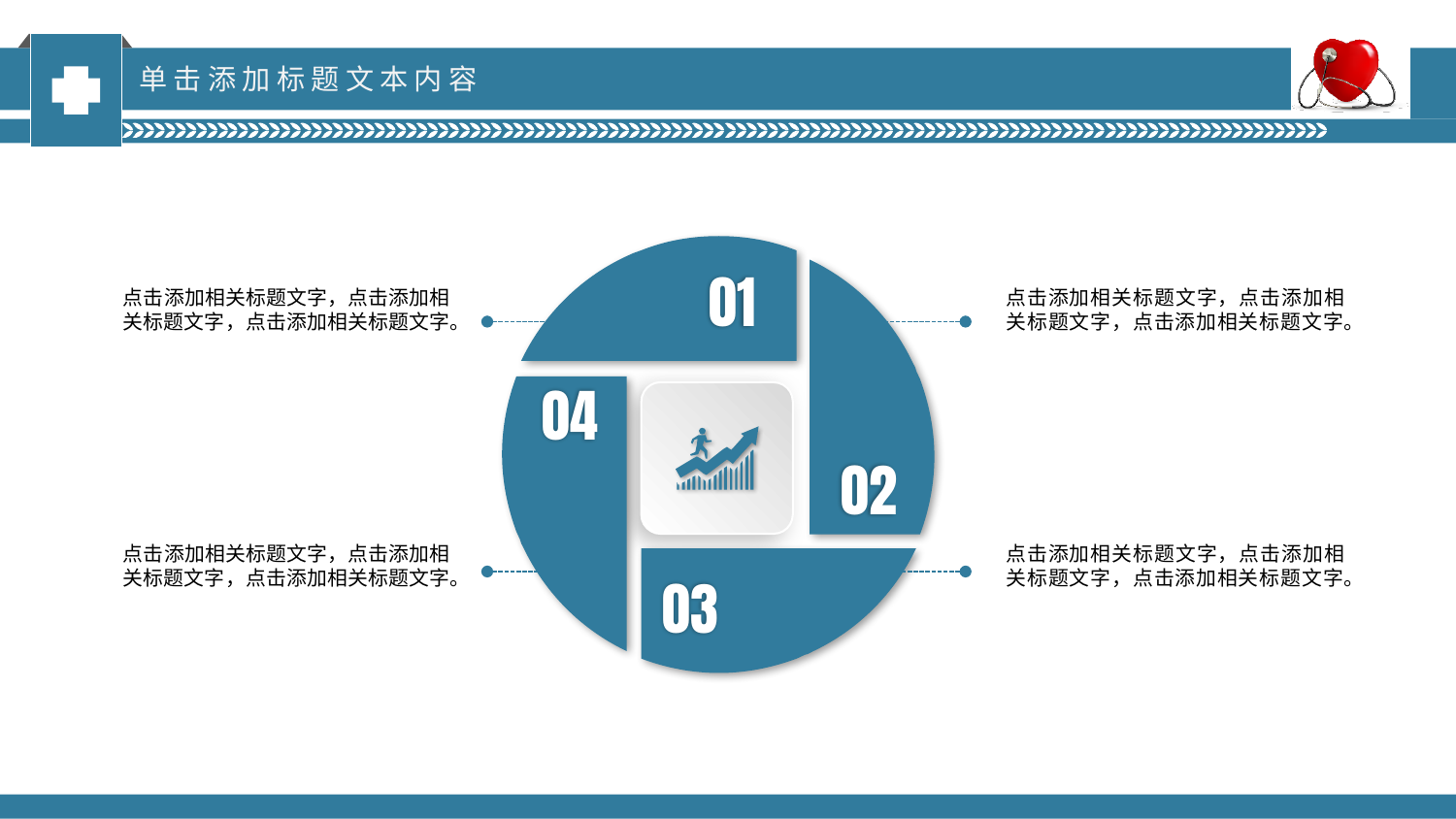

单击添加标题文本内容

01

02
点击添加相关标题文字，点击添加相关标题文字，点击添加相关标题文字。
点击添加相关标题文字，点击添加相关标题文字，点击添加相关标题文字。
04

点击添加相关标题文字，点击添加相关标题文字，点击添加相关标题文字。
点击添加相关标题文字，点击添加相关标题文字，点击添加相关标题文字。

03